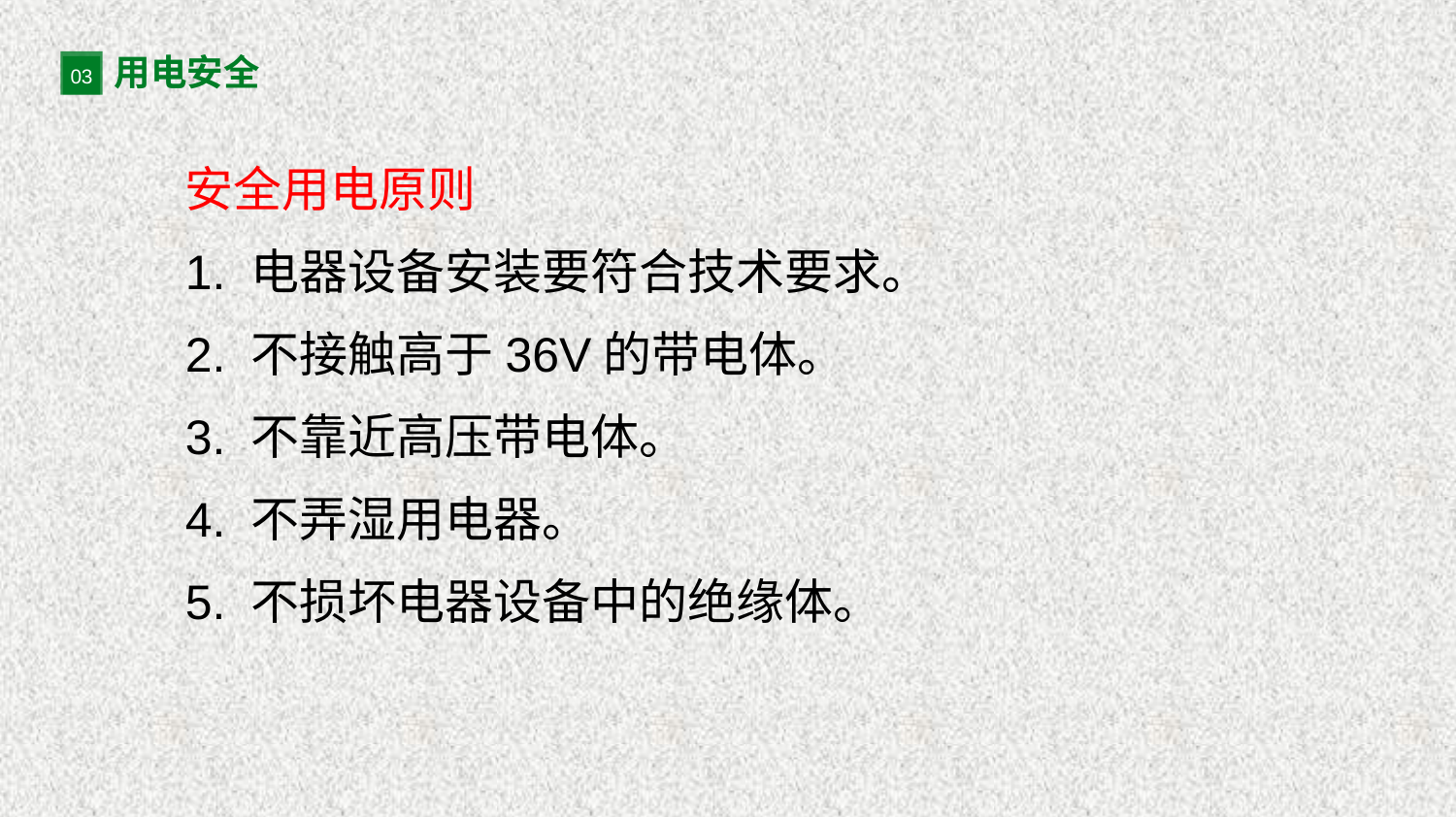

用电安全

03
安全用电原则
1. 电器设备安装要符合技术要求。
2. 不接触高于36V的带电体。
3. 不靠近高压带电体。
4. 不弄湿用电器。
5. 不损坏电器设备中的绝缘体。